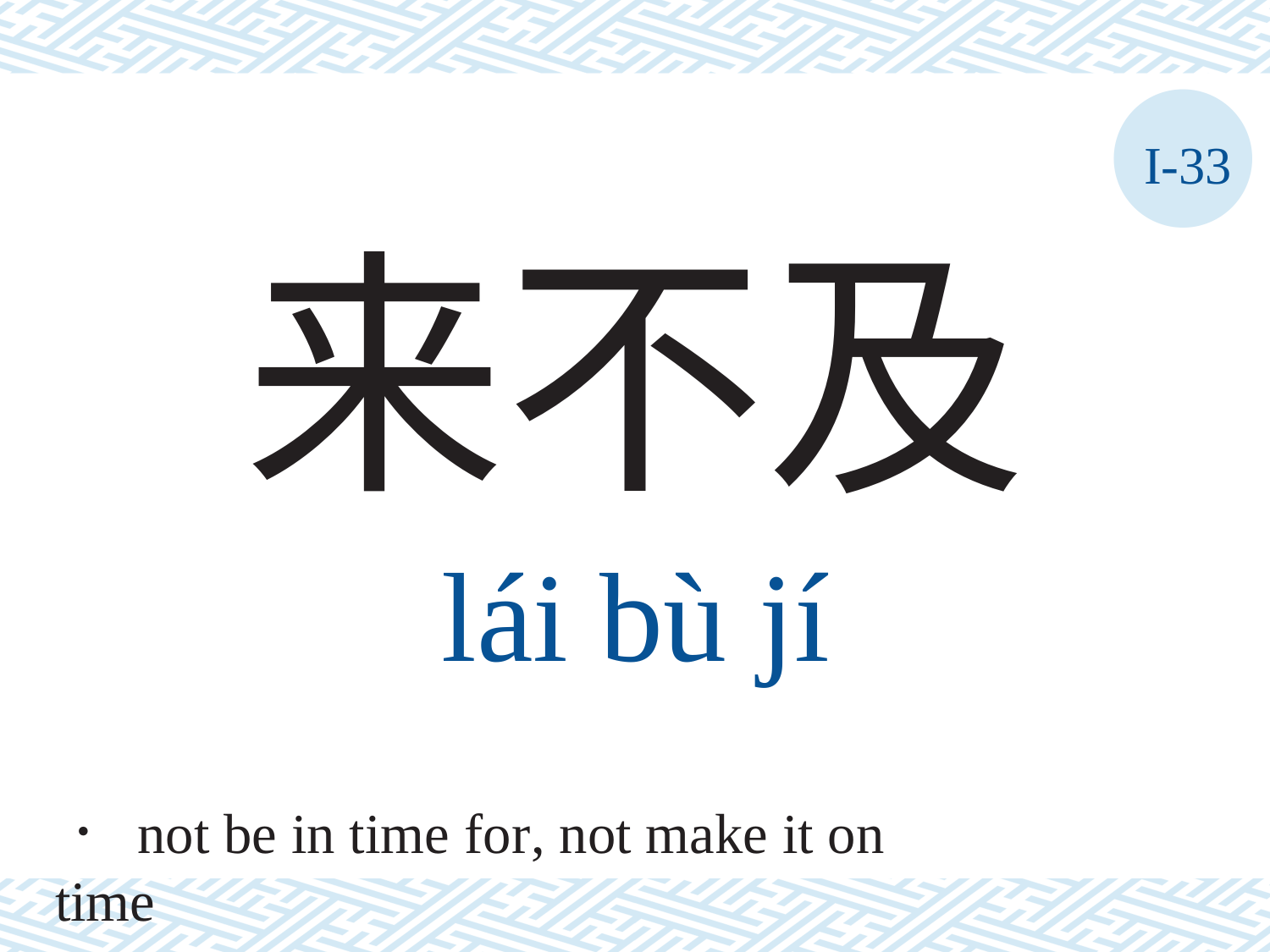

I-33
来不及
lái	bù	jí
． not be in time for, not make it on time